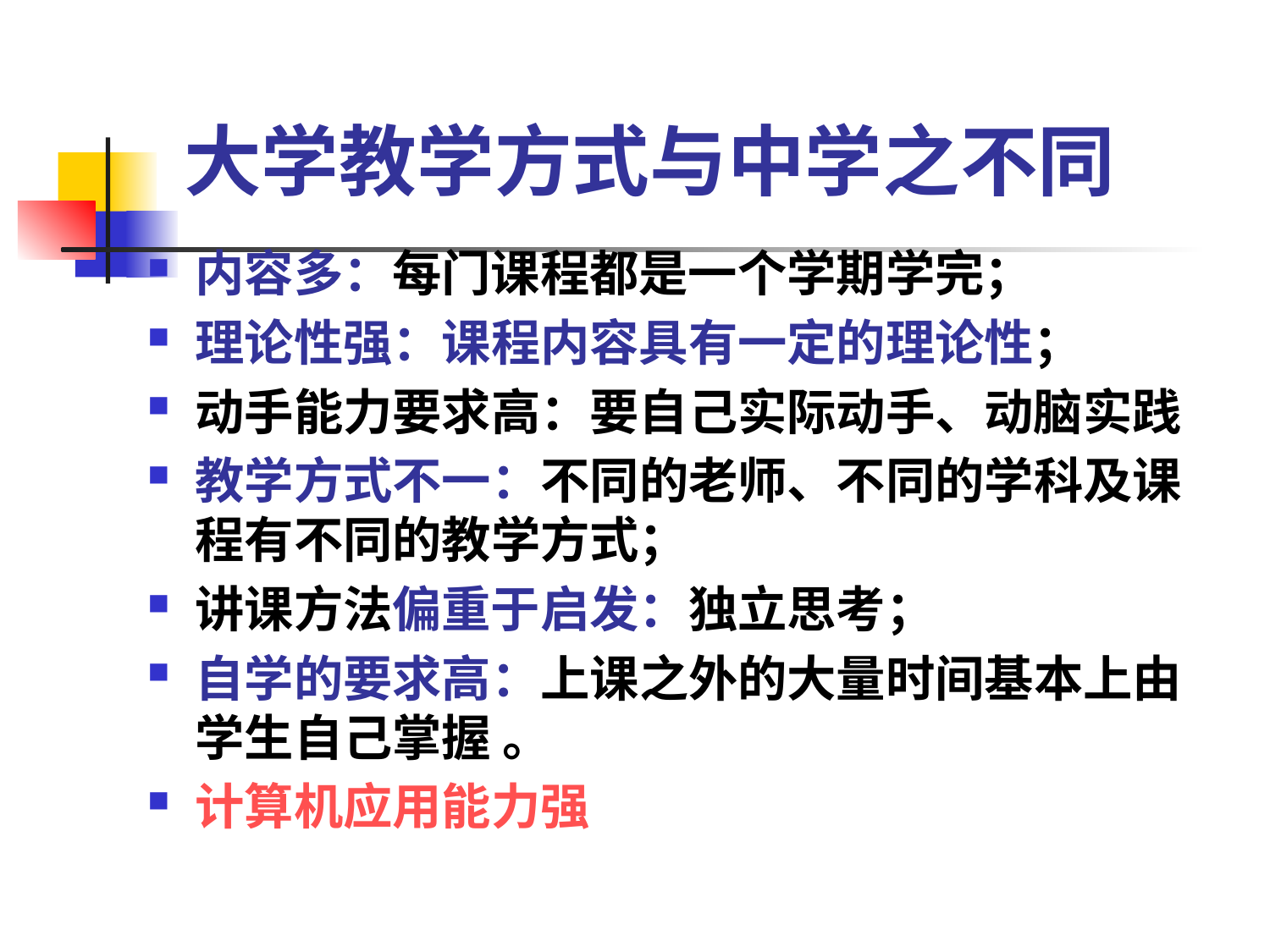

# 大学教学方式与中学之不同
内容多：每门课程都是一个学期学完；
理论性强：课程内容具有一定的理论性；
动手能力要求高：要自己实际动手、动脑实践
教学方式不一：不同的老师、不同的学科及课程有不同的教学方式；
讲课方法偏重于启发：独立思考；
自学的要求高：上课之外的大量时间基本上由学生自己掌握 。
计算机应用能力强